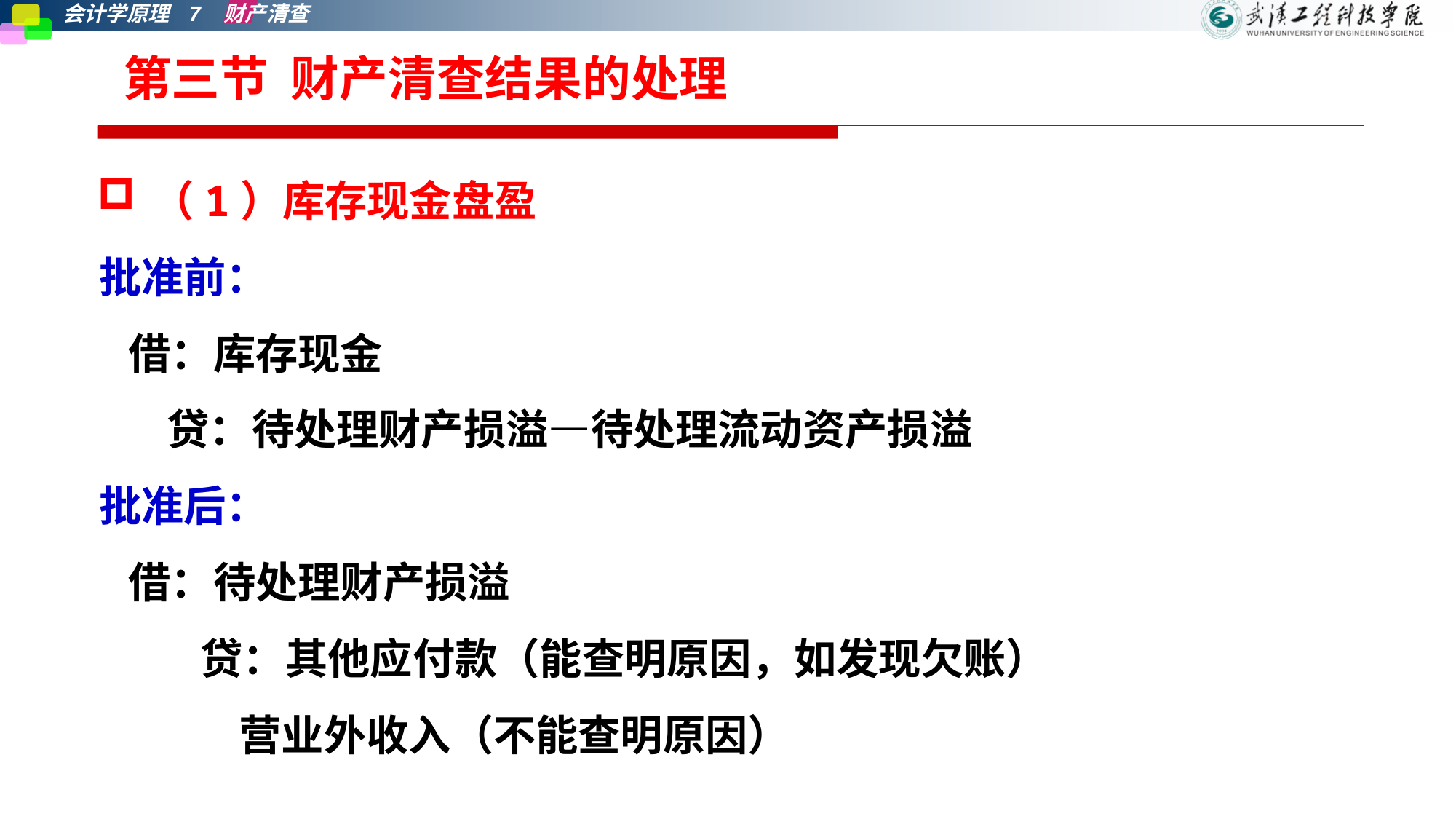

第三节  财产清查结果的处理
（1）库存现金盘盈
批准前：
  借：库存现金
      贷：待处理财产损溢—待处理流动资产损溢
批准后：
  借：待处理财产损溢
    贷：其他应付款（能查明原因，如发现欠账）
        营业外收入（不能查明原因）